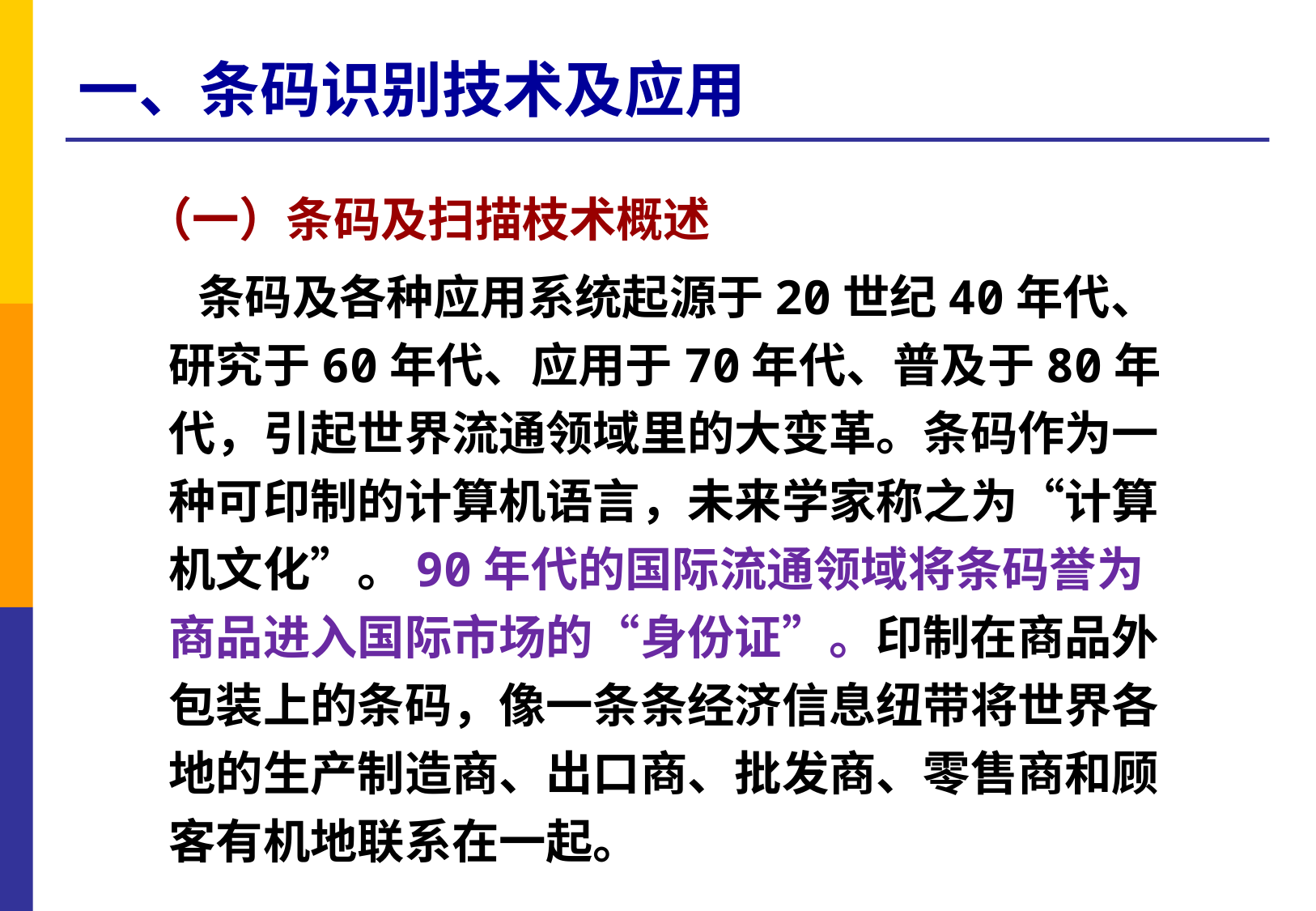

# 一、条码识别技术及应用
 （一）条码及扫描枝术概述
      条码及各种应用系统起源于20世纪40年代、研究于60年代、应用于70年代、普及于80年代，引起世界流通领域里的大变革。条码作为一种可印制的计算机语言，未来学家称之为“计算机文化”。90年代的国际流通领域将条码誉为商品进入国际市场的“身份证”。印制在商品外包装上的条码，像一条条经济信息纽带将世界各地的生产制造商、出口商、批发商、零售商和顾客有机地联系在一起。